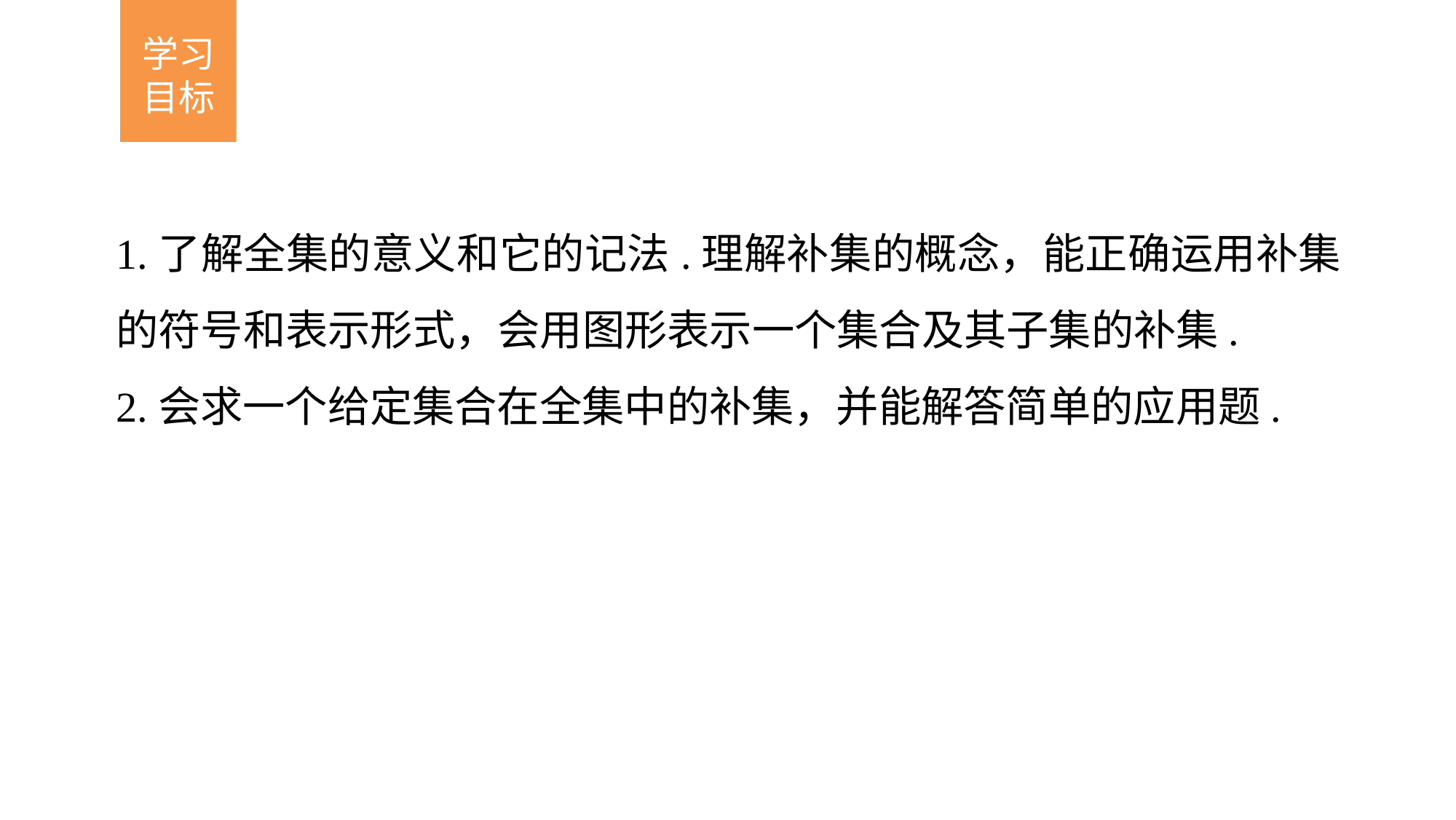

学习目标
1.了解全集的意义和它的记法.理解补集的概念，能正确运用补集的符号和表示形式，会用图形表示一个集合及其子集的补集.
2.会求一个给定集合在全集中的补集，并能解答简单的应用题.